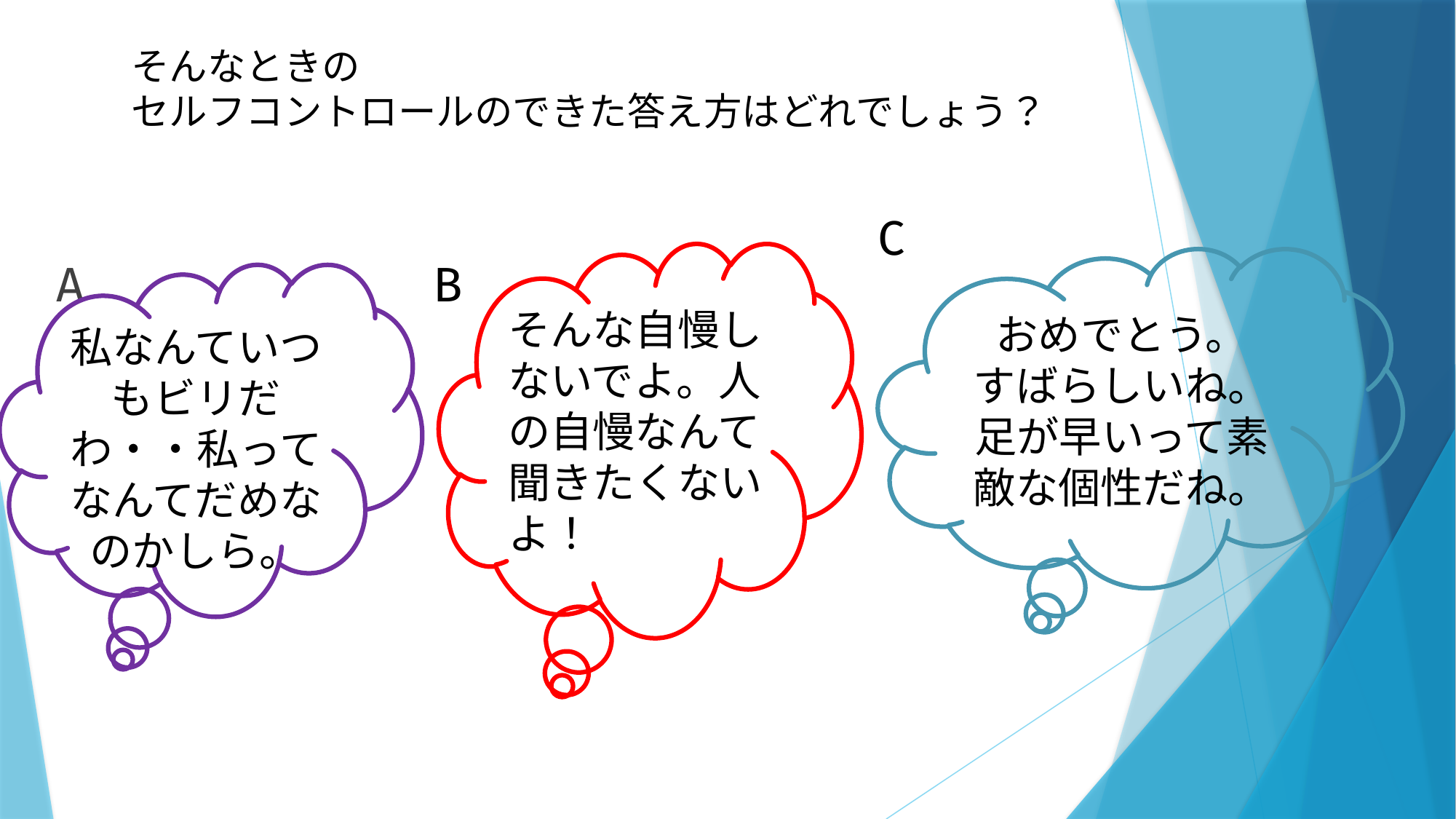

# そんなときの セルフコントロールのできた答え方はどれでしょう？
C
そんな自慢しないでよ。人の自慢なんて聞きたくないよ！すわ
A

B

おめでとう。
すばらしいね。
足が早いって素敵な個性だね。

私なんていつもビリだわ・・私ってなんてだめなのかしら。